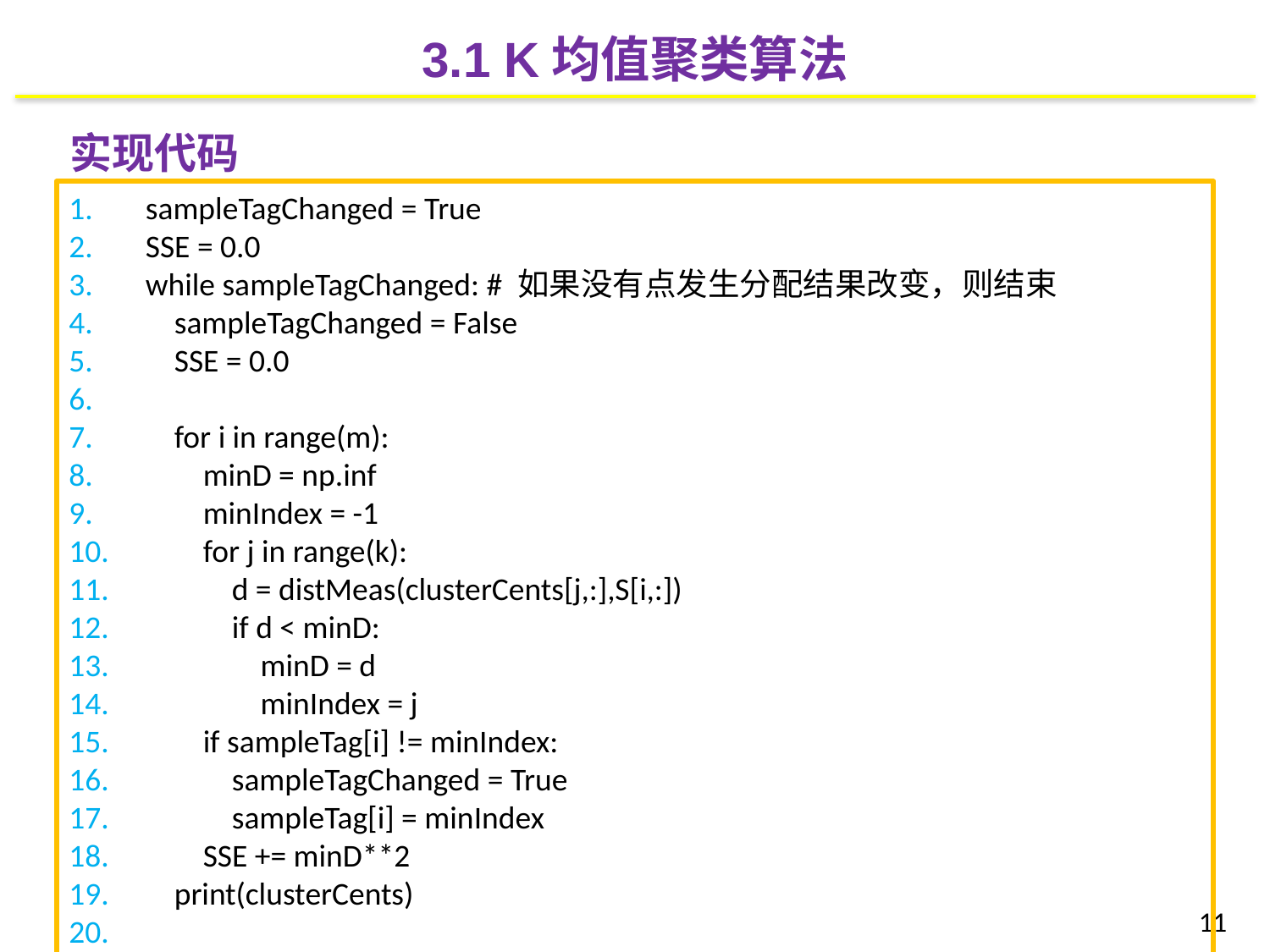

3.1 K均值聚类算法
实现代码

    sampleTagChanged = True
    SSE = 0.0
    while sampleTagChanged: # 如果没有点发生分配结果改变，则结束
        sampleTagChanged = False
        SSE = 0.0

        for i in range(m):
            minD = np.inf
            minIndex = -1
            for j in range(k):
                d = distMeas(clusterCents[j,:],S[i,:])
                if d < minD:
                    minD = d
                    minIndex = j
            if sampleTag[i] != minIndex:
                sampleTagChanged = True
                sampleTag[i] = minIndex
            SSE += minD**2
        print(clusterCents)

11